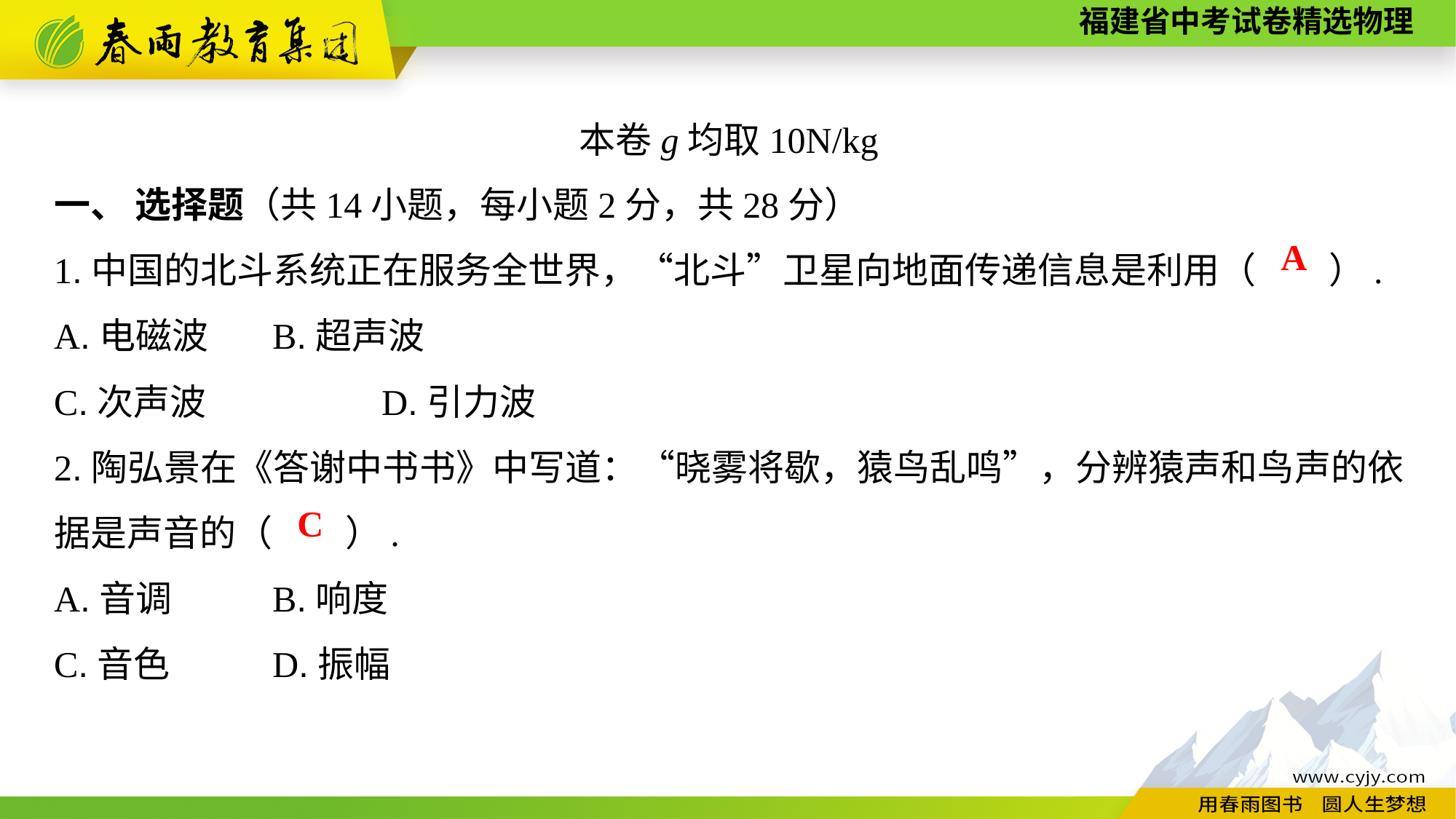

本卷g均取10N/kg
一、 选择题（共14小题，每小题2分，共28分）
1.中国的北斗系统正在服务全世界，“北斗”卫星向地面传递信息是利用（　　）.
A.电磁波	B.超声波
C.次声波　　	D.引力波
2.陶弘景在《答谢中书书》中写道：“晓雾将歇，猿鸟乱鸣”，分辨猿声和鸟声的依据是声音的（　　）.
A.音调	B.响度
C.音色　　	D.振幅
A
C